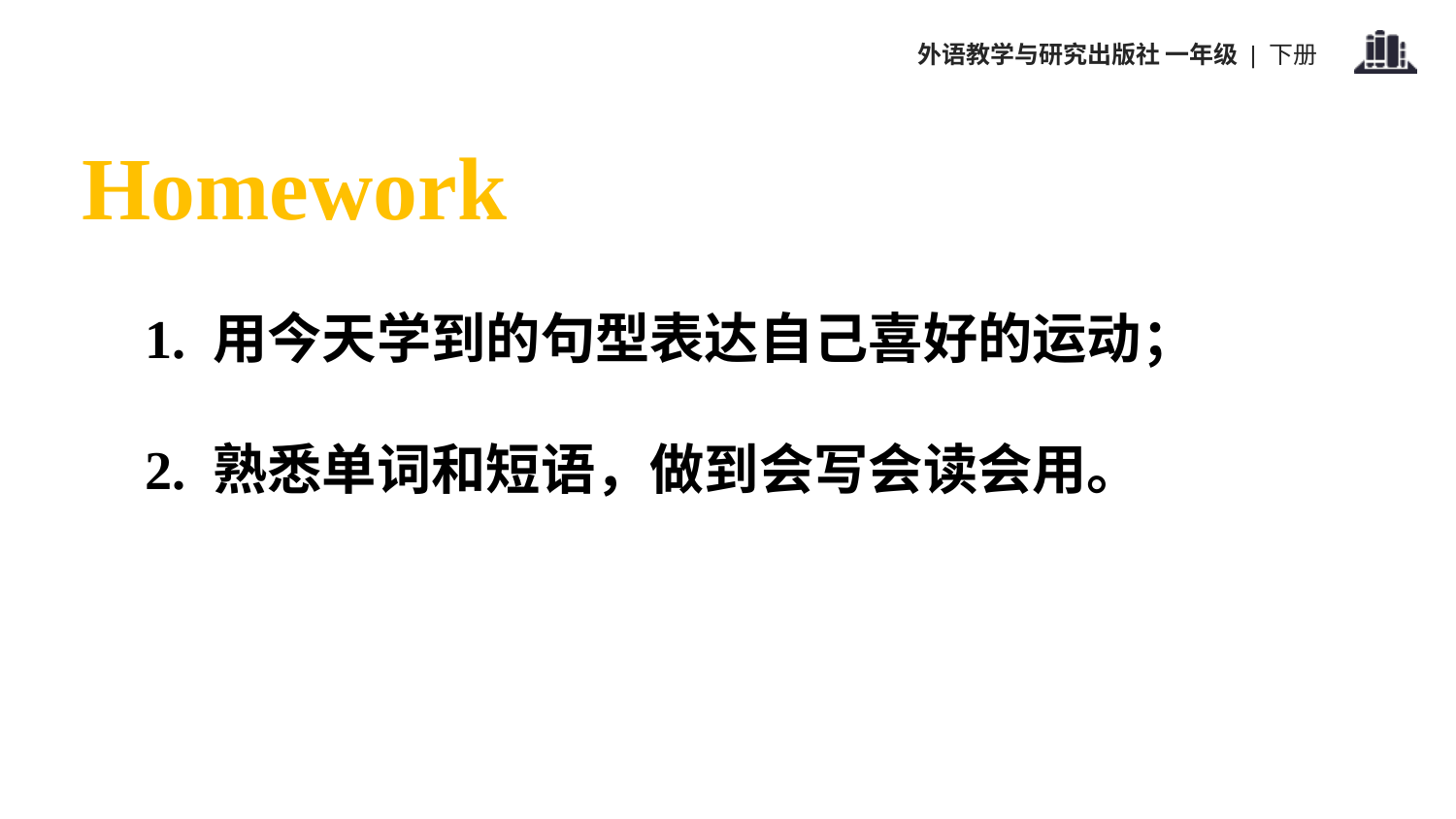

Homework
1. 用今天学到的句型表达自己喜好的运动；

2. 熟悉单词和短语，做到会写会读会用。